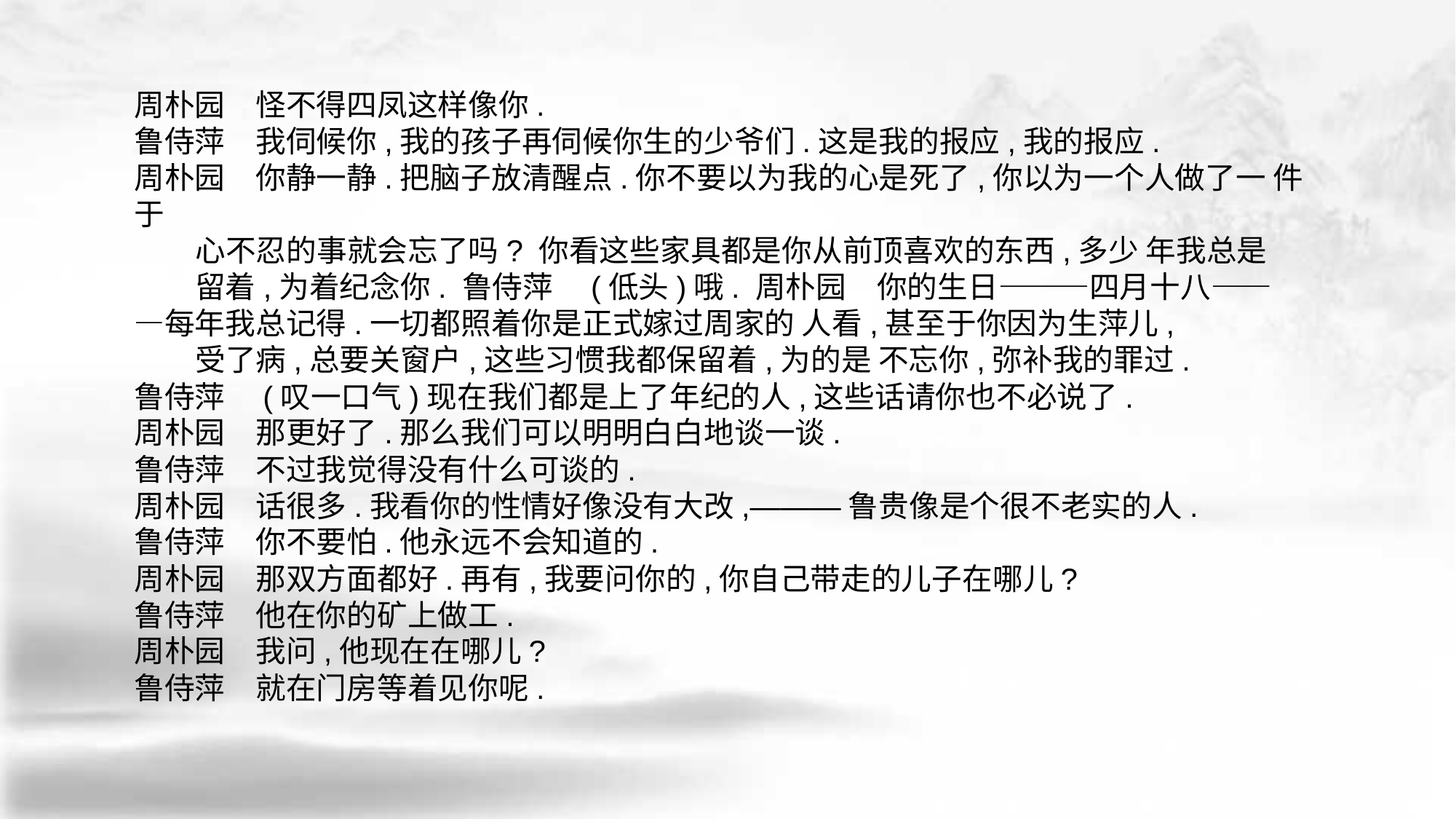

周朴园　怪不得四凤这样像你.
鲁侍萍　我伺候你,我的孩子再伺候你生的少爷们.这是我的报应,我的报应.
周朴园　你静一静.把脑子放清醒点.你不要以为我的心是死了,你以为一个人做了一 件于
        心不忍的事就会忘了吗? 你看这些家具都是你从前顶喜欢的东西,多少 年我总是
        留着,为着纪念你. 鲁侍萍　(低头)哦. 周朴园　你的生日———四月十八——         —每年我总记得.一切都照着你是正式嫁过周家的 人看,甚至于你因为生萍儿,
        受了病,总要关窗户,这些习惯我都保留着,为的是 不忘你,弥补我的罪过.
鲁侍萍　(叹一口气)现在我们都是上了年纪的人,这些话请你也不必说了.
周朴园　那更好了.那么我们可以明明白白地谈一谈.
鲁侍萍　不过我觉得没有什么可谈的.
周朴园　话很多.我看你的性情好像没有大改,———鲁贵像是个很不老实的人.
鲁侍萍　你不要怕.他永远不会知道的.
周朴园　那双方面都好.再有,我要问你的,你自己带走的儿子在哪儿?
鲁侍萍　他在你的矿上做工.
周朴园　我问,他现在在哪儿?
鲁侍萍　就在门房等着见你呢.